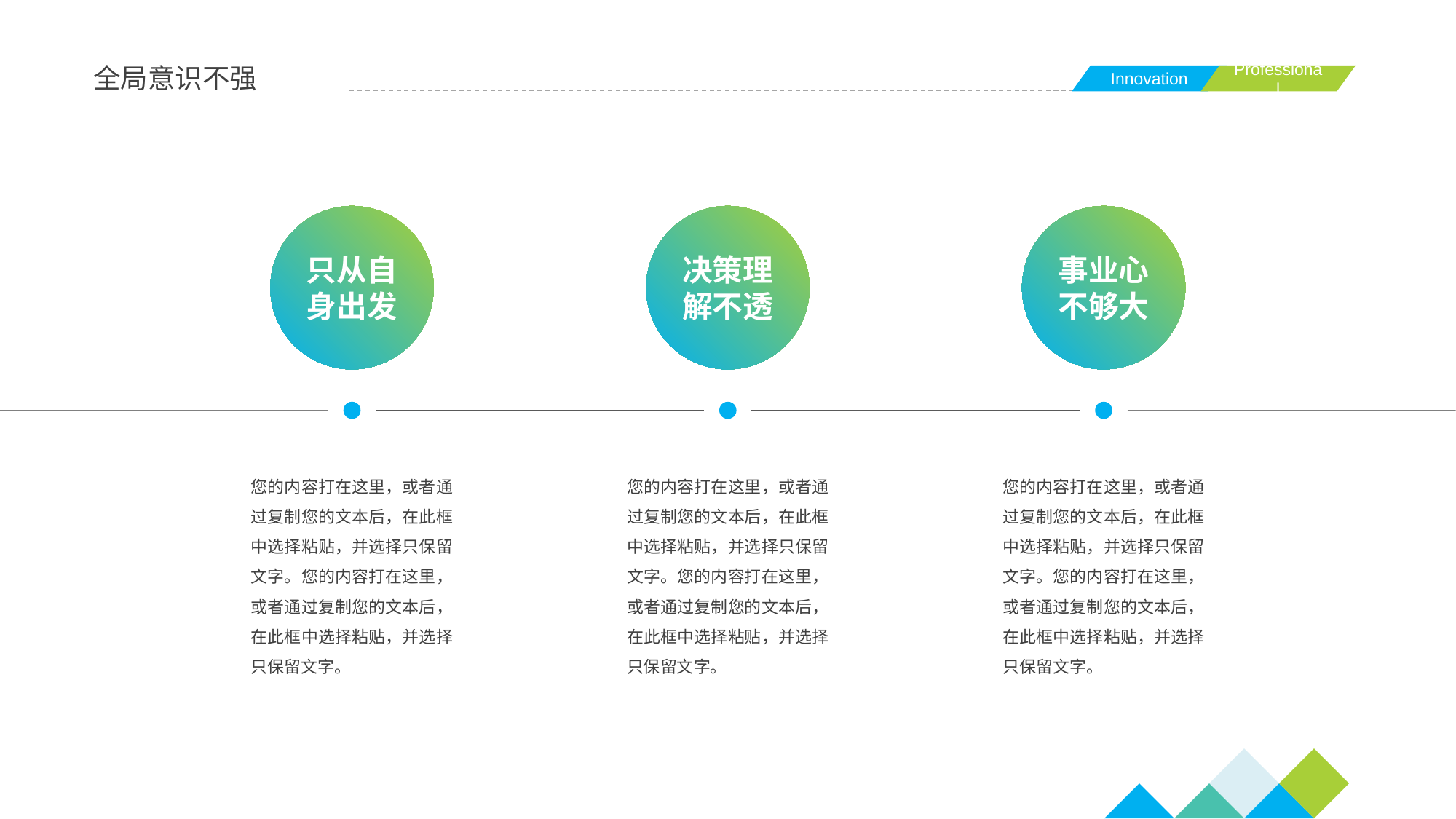

全局意识不强
只从自身出发
决策理解不透
事业心不够大

您的内容打在这里，或者通过复制您的文本后，在此框中选择粘贴，并选择只保留文字。您的内容打在这里，或者通过复制您的文本后，在此框中选择粘贴，并选择只保留文字。
您的内容打在这里，或者通过复制您的文本后，在此框中选择粘贴，并选择只保留文字。您的内容打在这里，或者通过复制您的文本后，在此框中选择粘贴，并选择只保留文字。
您的内容打在这里，或者通过复制您的文本后，在此框中选择粘贴，并选择只保留文字。您的内容打在这里，或者通过复制您的文本后，在此框中选择粘贴，并选择只保留文字。